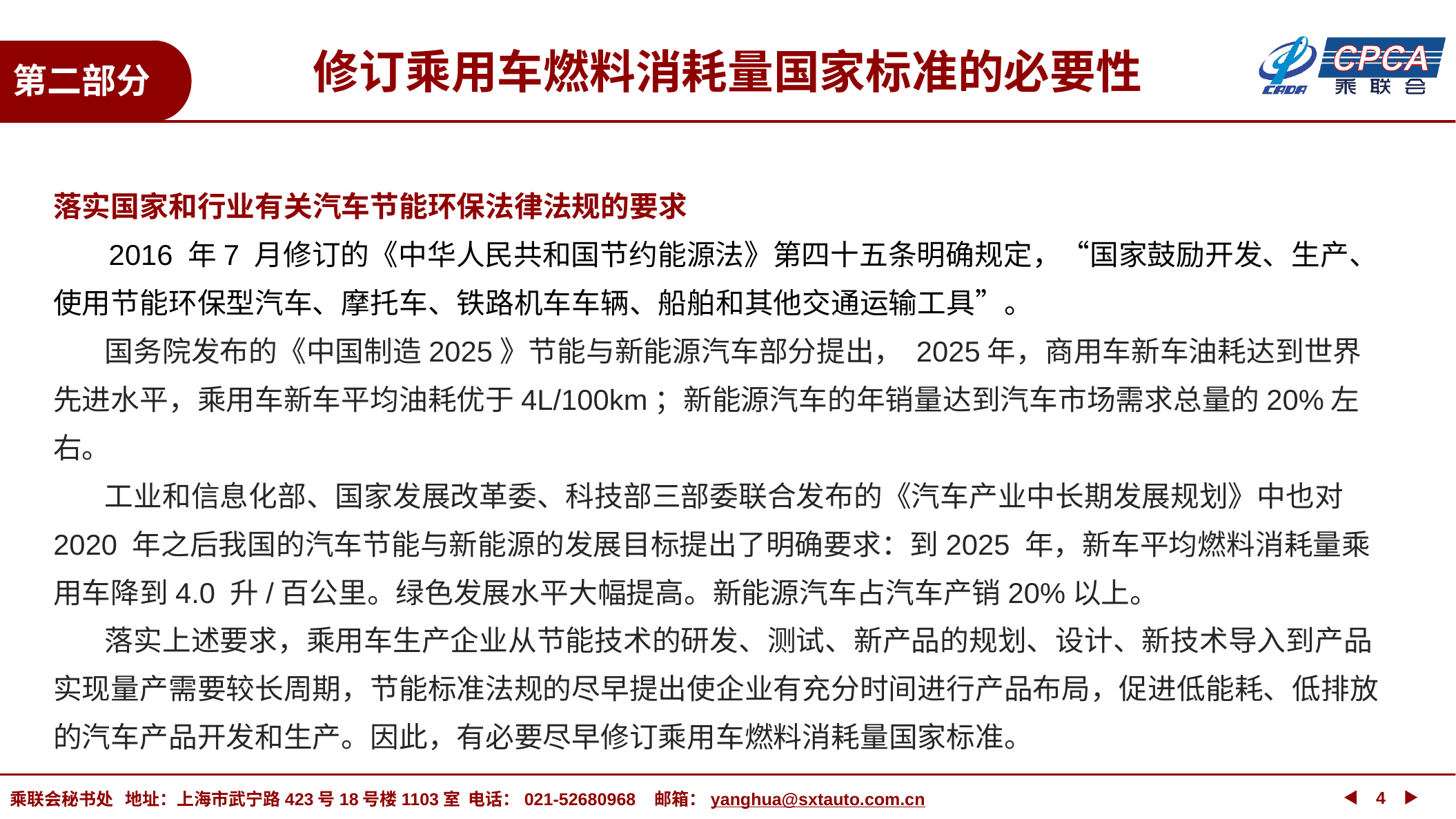

修订乘用车燃料消耗量国家标准的必要性

第二部分
落实国家和行业有关汽车节能环保法律法规的要求
       2016 年7 月修订的《中华人民共和国节约能源法》第四十五条明确规定，“国家鼓励开发、生产、使用节能环保型汽车、摩托车、铁路机车车辆、船舶和其他交通运输工具”。
       国务院发布的《中国制造2025》节能与新能源汽车部分提出， 2025年，商用车新车油耗达到世界先进水平，乘用车新车平均油耗优于4L/100km；新能源汽车的年销量达到汽车市场需求总量的20%左右。
       工业和信息化部、国家发展改革委、科技部三部委联合发布的《汽车产业中长期发展规划》中也对2020 年之后我国的汽车节能与新能源的发展目标提出了明确要求：到2025 年，新车平均燃料消耗量乘用车降到4.0 升/百公里。绿色发展水平大幅提高。新能源汽车占汽车产销20%以上。
       落实上述要求，乘用车生产企业从节能技术的研发、测试、新产品的规划、设计、新技术导入到产品实现量产需要较长周期，节能标准法规的尽早提出使企业有充分时间进行产品布局，促进低能耗、低排放的汽车产品开发和生产。因此，有必要尽早修订乘用车燃料消耗量国家标准。